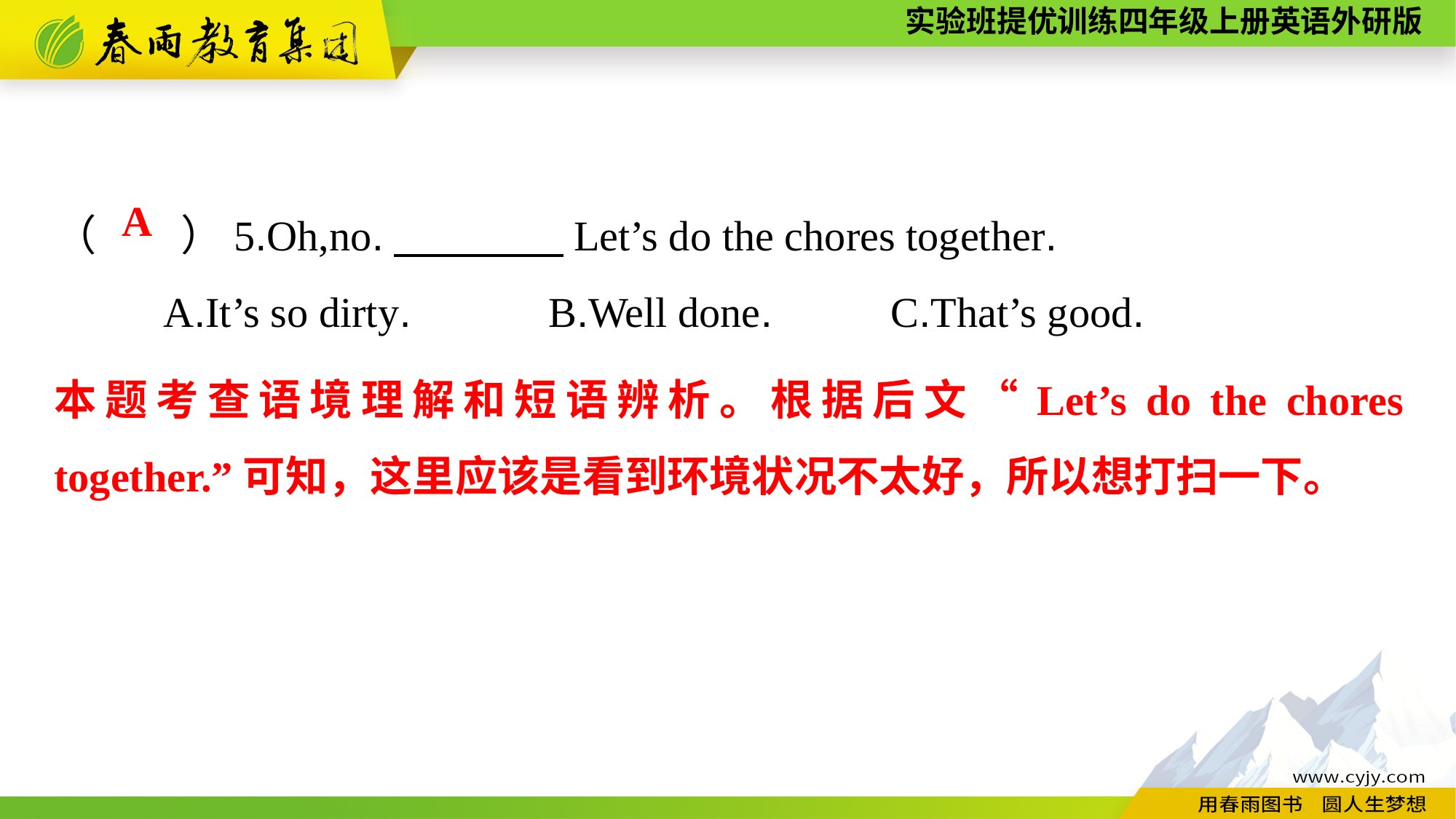

（　　）5.Oh,no.　　　　Let’s do the chores together.
	A.It’s so dirty.             B.Well done.          C.That’s good.
A
本题考查语境理解和短语辨析。根据后文“Let’s do the chores together.”可知，这里应该是看到环境状况不太好，所以想打扫一下。